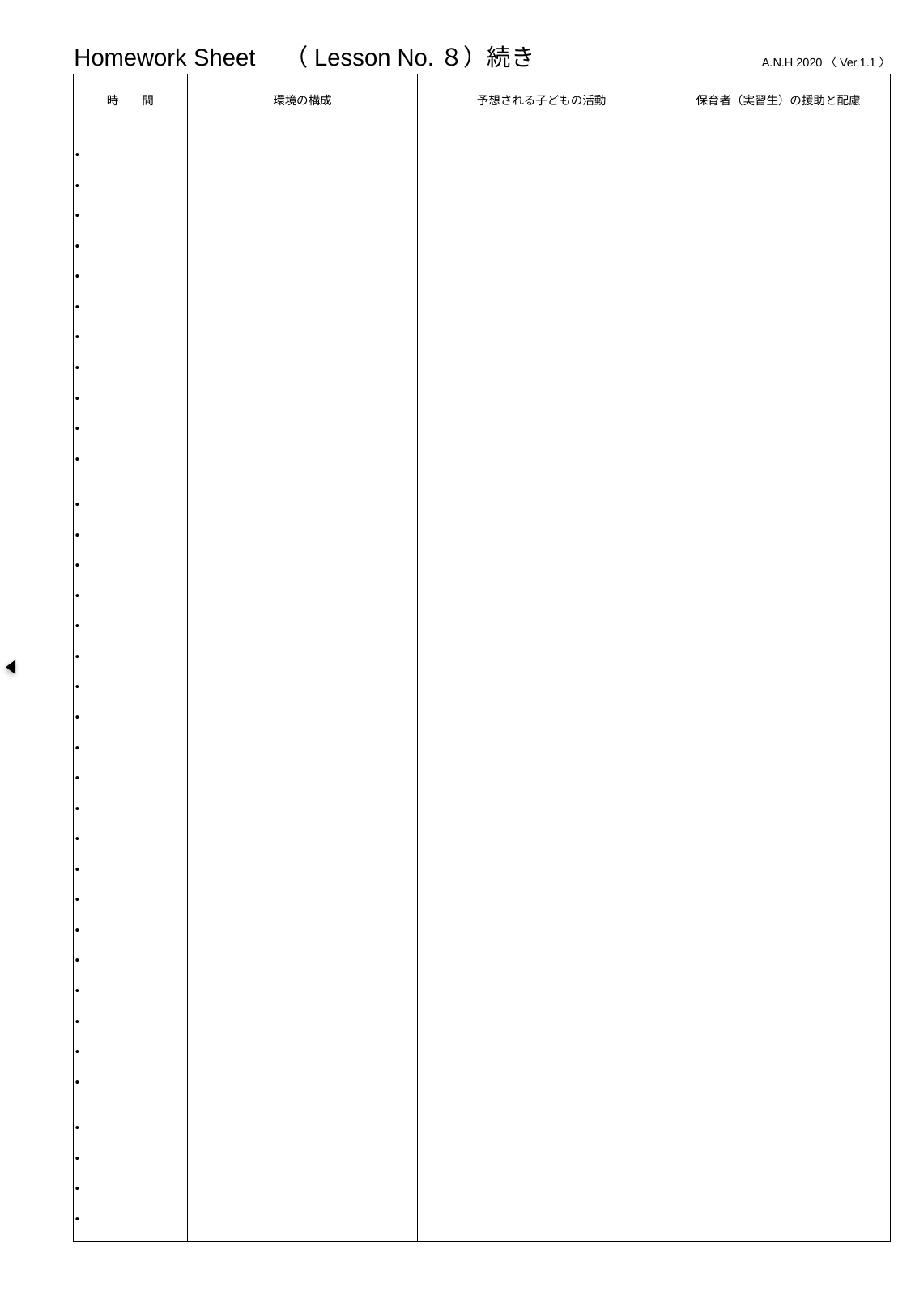

Homework Sheet　（Lesson No.８）続き
A.N.H 2020〈Ver.1.1〉
| 時　　間 | 環境の構成 | 予想される子どもの活動 | 保育者（実習生）の援助と配慮 |
| --- | --- | --- | --- |
|  |  |  |  |
・

・

・

・

・

・

・

・

・

・

・

・

・

・

・

・

・

・

・

・

・

・

・

・

・

・

・

・

・

・

・

・

・

・

・